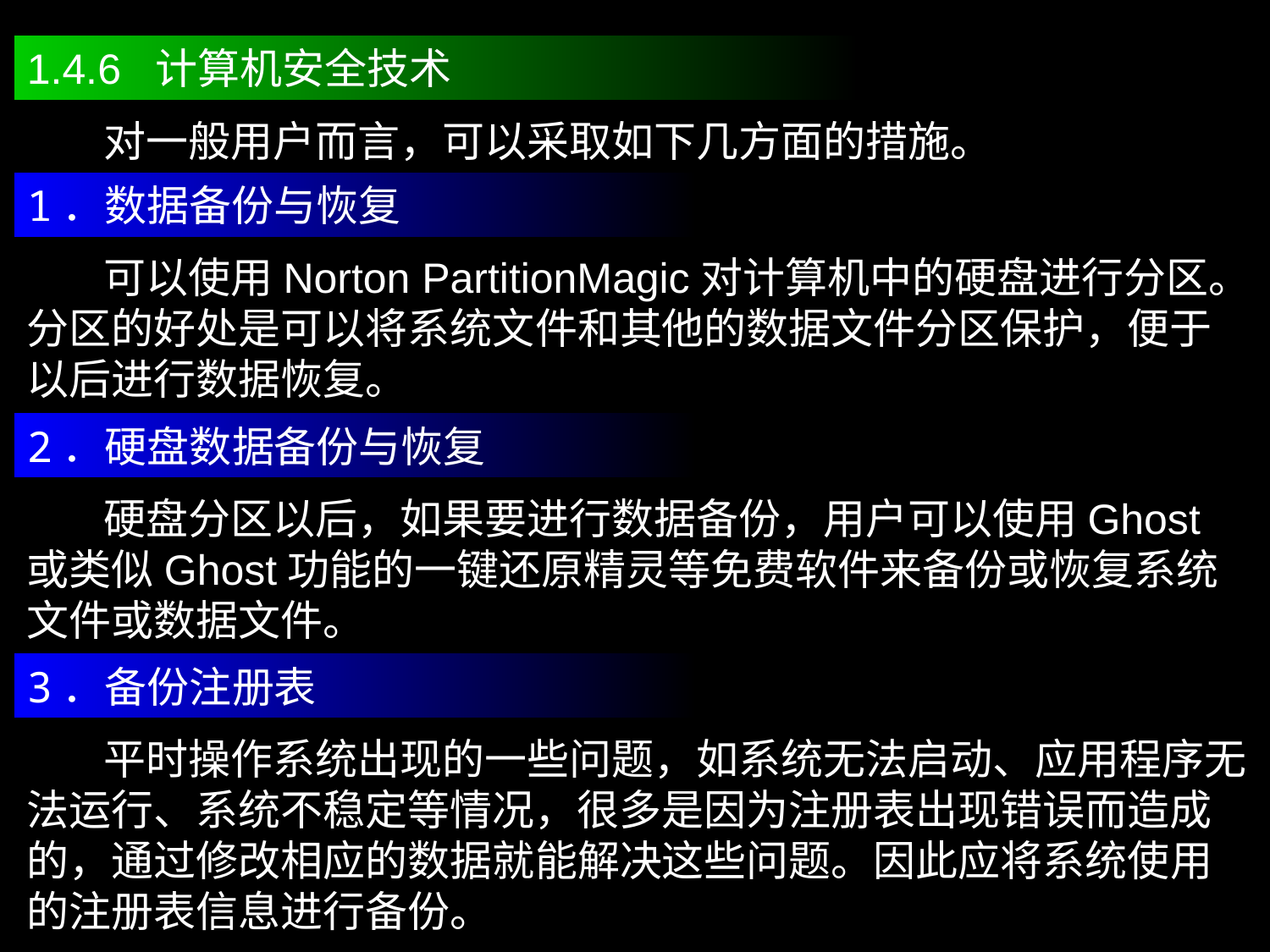

1.4.6  计算机安全技术
       对一般用户而言，可以采取如下几方面的措施。
1．数据备份与恢复
       可以使用Norton PartitionMagic对计算机中的硬盘进行分区。分区的好处是可以将系统文件和其他的数据文件分区保护，便于以后进行数据恢复。
2．硬盘数据备份与恢复
       硬盘分区以后，如果要进行数据备份，用户可以使用Ghost或类似Ghost功能的一键还原精灵等免费软件来备份或恢复系统文件或数据文件。
3．备份注册表
       平时操作系统出现的一些问题，如系统无法启动、应用程序无法运行、系统不稳定等情况，很多是因为注册表出现错误而造成的，通过修改相应的数据就能解决这些问题。因此应将系统使用的注册表信息进行备份。